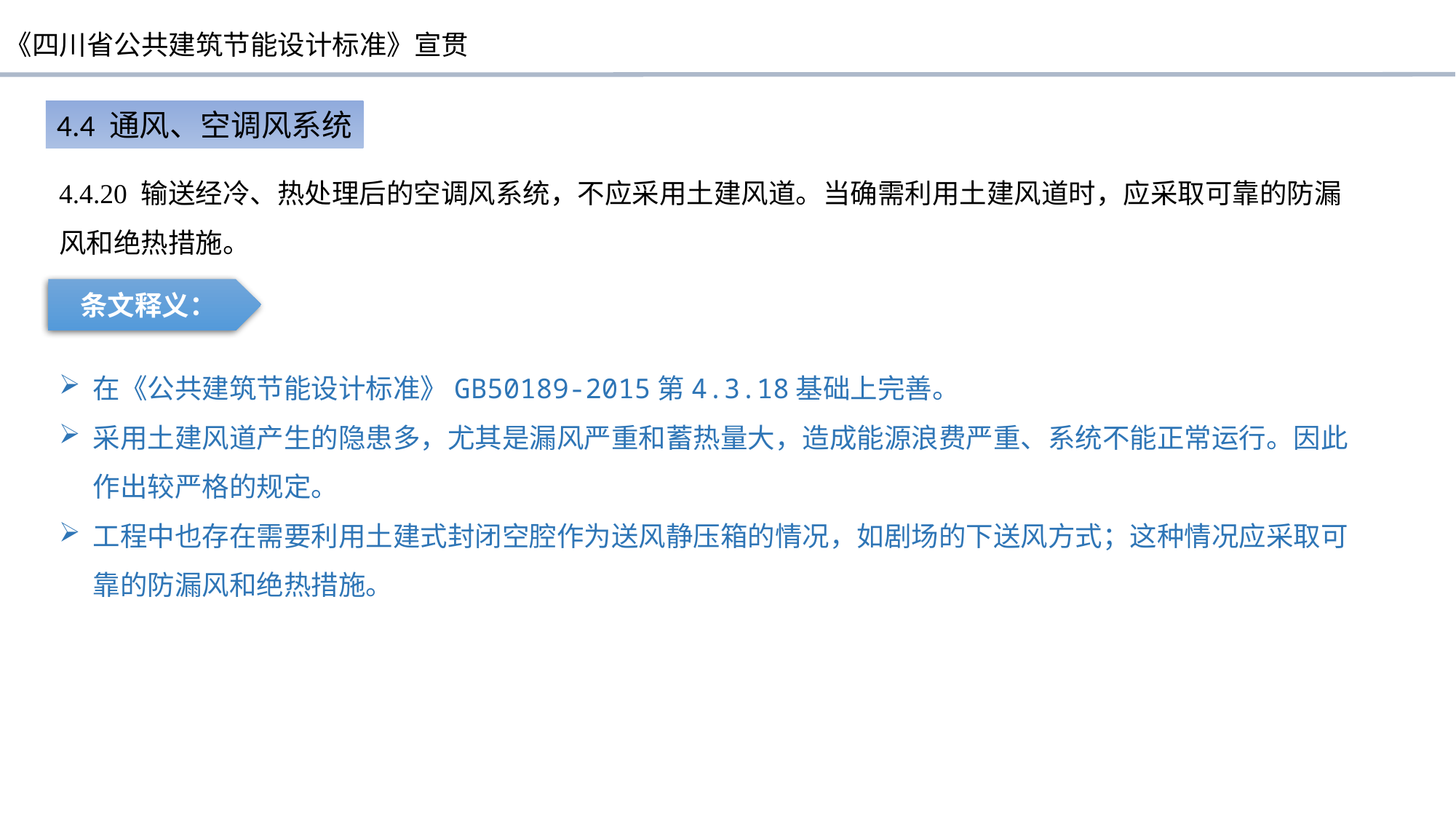

4.4 通风、空调风系统
4.4.20 输送经冷、热处理后的空调风系统，不应采用土建风道。当确需利用土建风道时，应采取可靠的防漏风和绝热措施。

条文释义：
在《公共建筑节能设计标准》GB50189-2015第4.3.18基础上完善。
采用土建风道产生的隐患多，尤其是漏风严重和蓄热量大，造成能源浪费严重、系统不能正常运行。因此作出较严格的规定。
工程中也存在需要利用土建式封闭空腔作为送风静压箱的情况，如剧场的下送风方式；这种情况应采取可靠的防漏风和绝热措施。